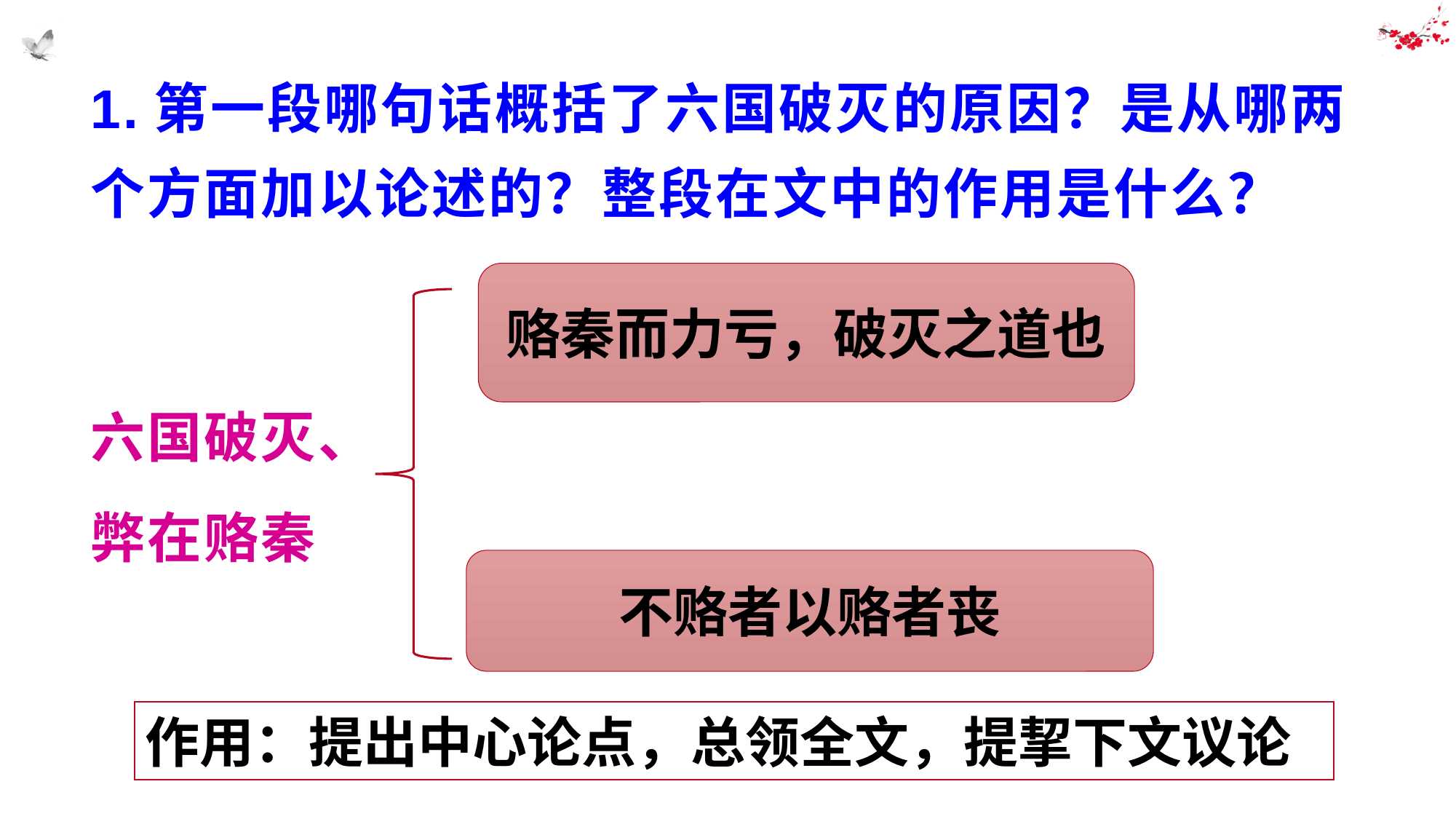

1.第一段哪句话概括了六国破灭的原因？是从哪两个方面加以论述的？整段在文中的作用是什么？

六国破灭、
弊在赂秦
赂秦而力亏，破灭之道也

不赂者以赂者丧
作用：提出中心论点，总领全文，提挈下文议论